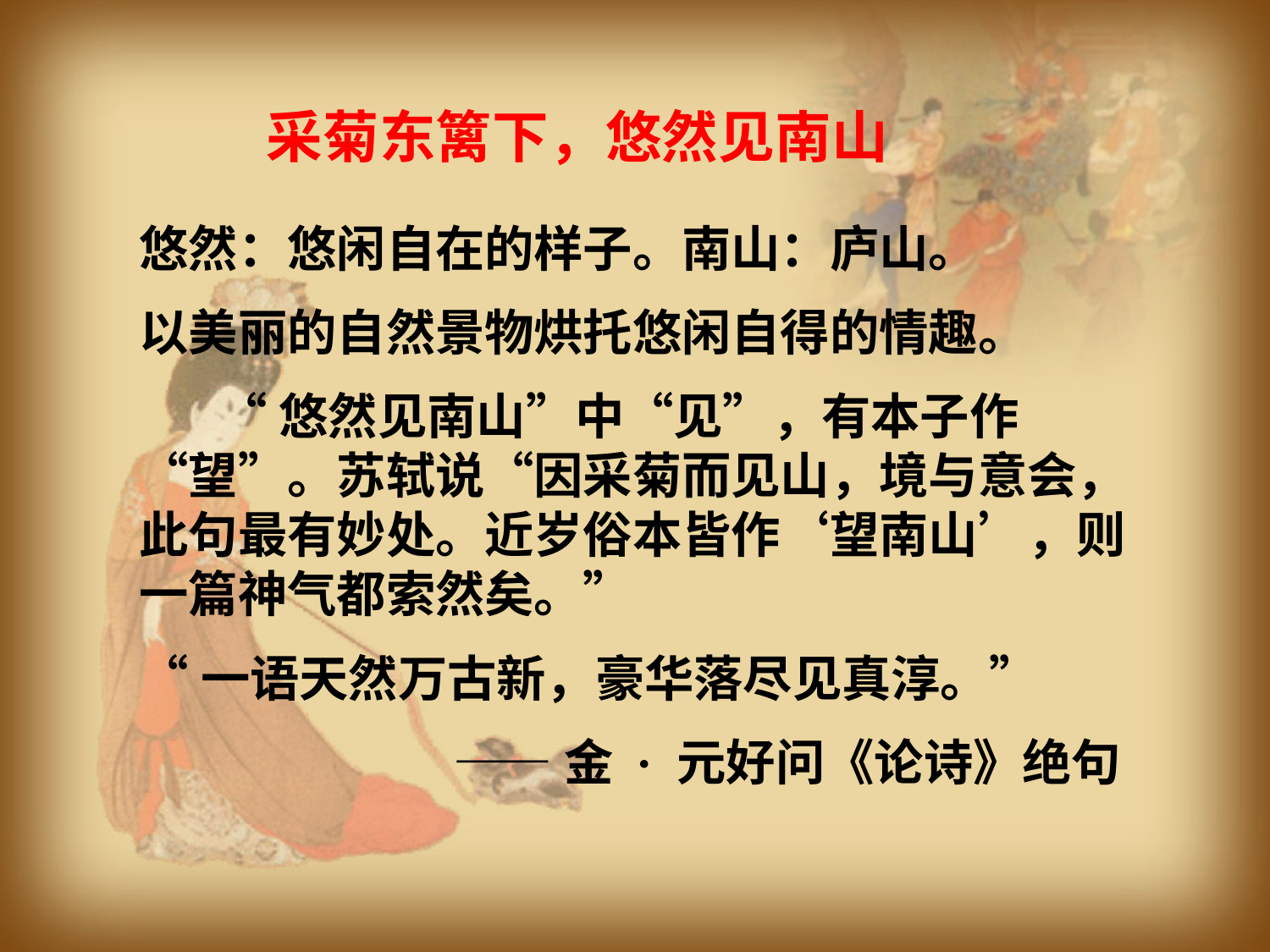

采菊东篱下，悠然见南山
悠然：悠闲自在的样子。南山：庐山。
以美丽的自然景物烘托悠闲自得的情趣。
       “悠然见南山”中“见”，有本子作“望”。苏轼说“因采菊而见山，境与意会，此句最有妙处。近岁俗本皆作‘望南山’，则一篇神气都索然矣。”
“一语天然万古新，豪华落尽见真淳。”
                            ——金 · 元好问《论诗》绝句